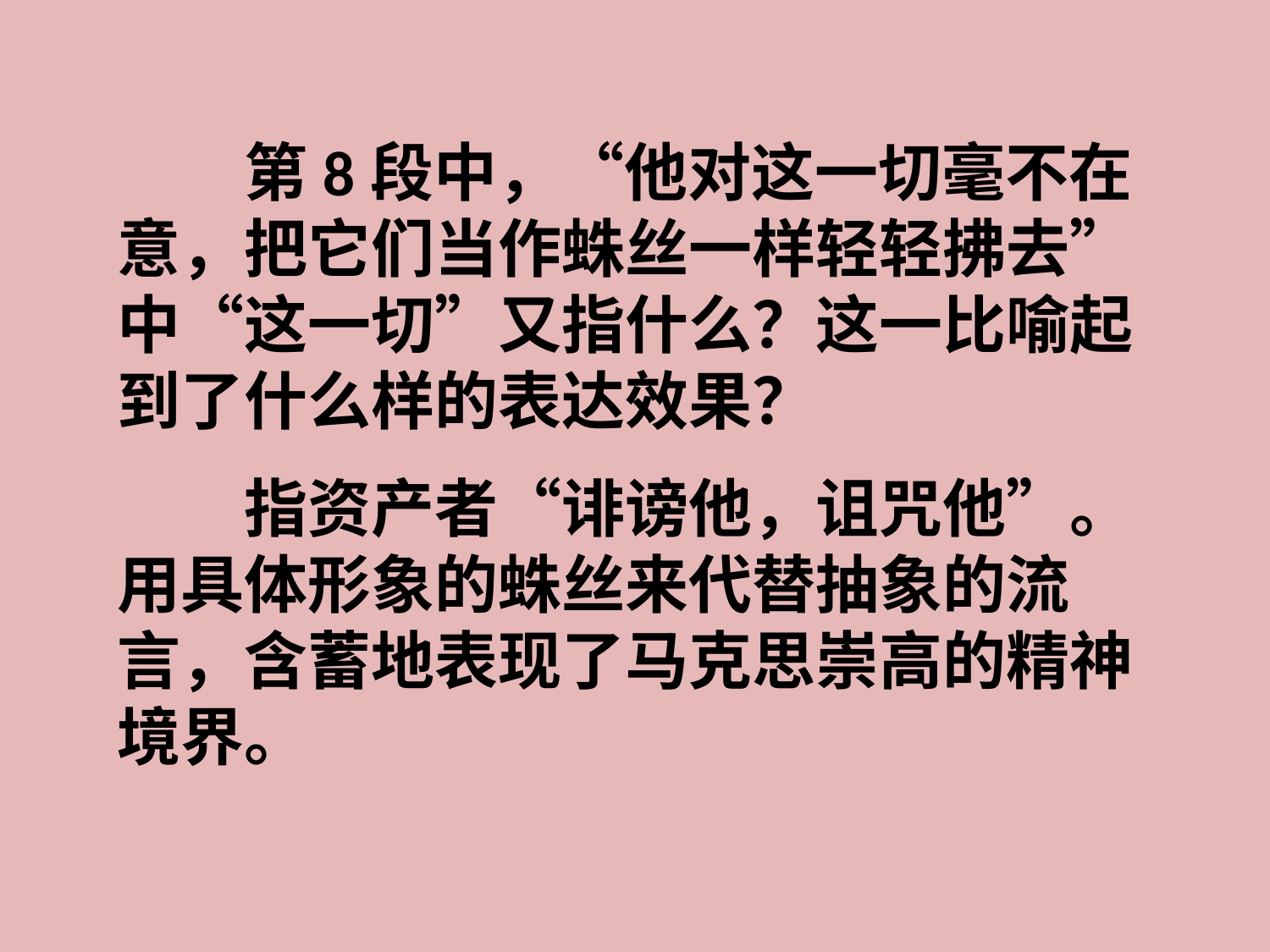

第8段中，“他对这一切毫不在意，把它们当作蛛丝一样轻轻拂去”中“这一切”又指什么？这一比喻起到了什么样的表达效果？
　　指资产者“诽谤他，诅咒他”。用具体形象的蛛丝来代替抽象的流言，含蓄地表现了马克思崇高的精神境界。